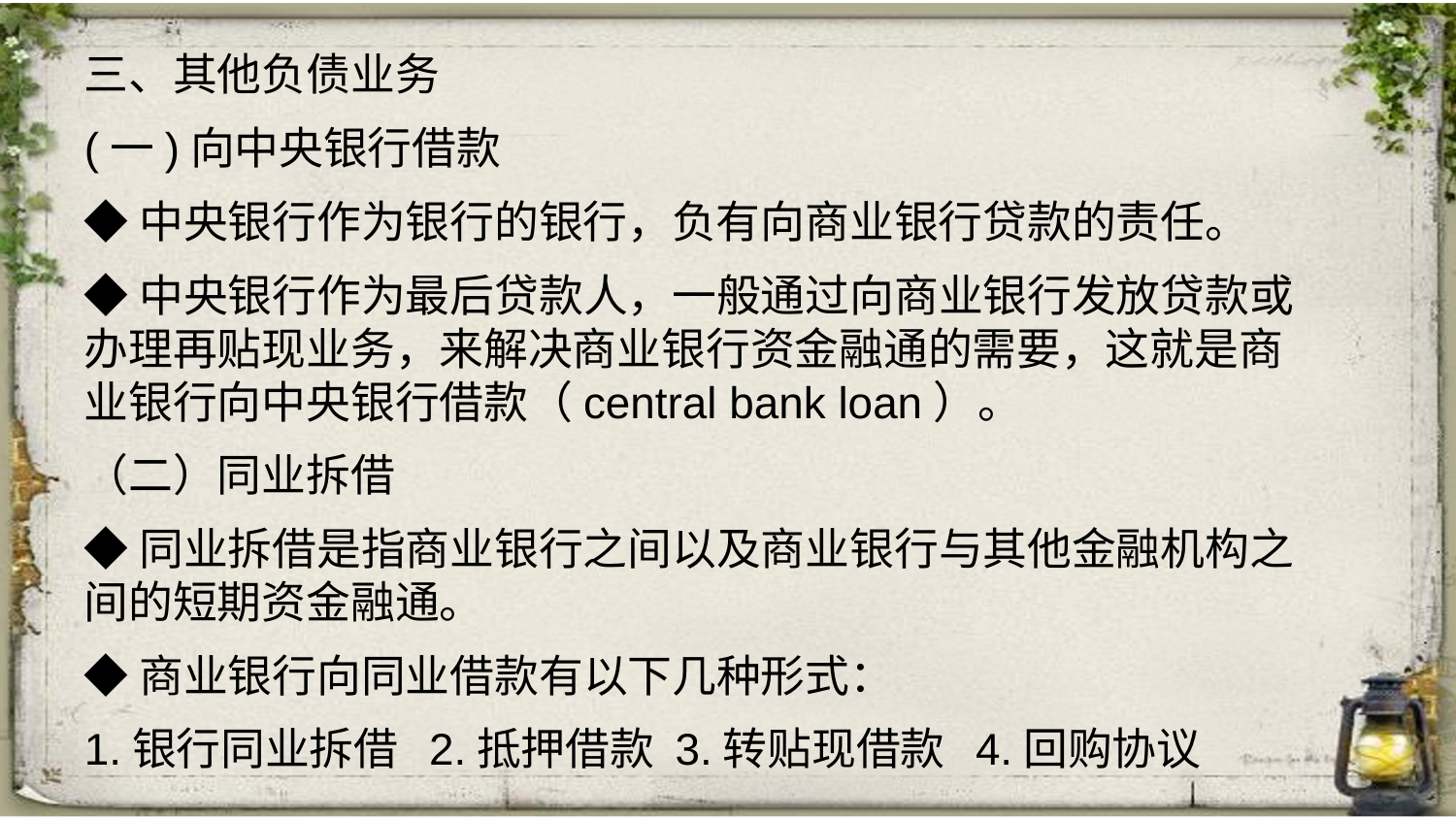

三、其他负债业务
(一)向中央银行借款
◆中央银行作为银行的银行，负有向商业银行贷款的责任。
◆中央银行作为最后贷款人，一般通过向商业银行发放贷款或办理再贴现业务，来解决商业银行资金融通的需要，这就是商业银行向中央银行借款（central bank loan）。
（二）同业拆借
◆同业拆借是指商业银行之间以及商业银行与其他金融机构之间的短期资金融通。
◆商业银行向同业借款有以下几种形式：
1.银行同业拆借  2.抵押借款 3.转贴现借款  4.回购协议